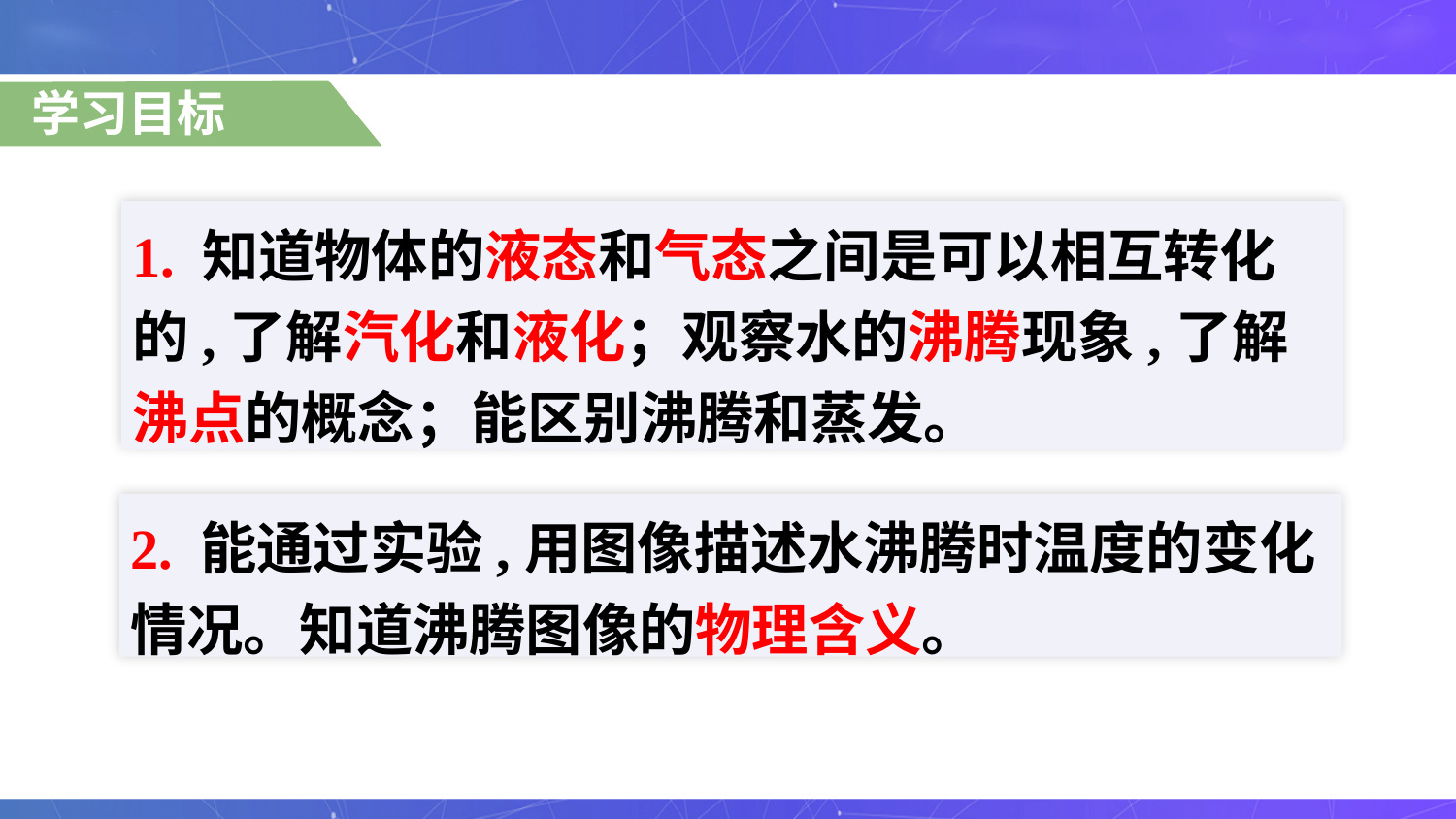

学习目标

1. 知道物体的液态和气态之间是可以相互转化的,了解汽化和液化；观察水的沸腾现象,了解沸点的概念；能区别沸腾和蒸发。

2. 能通过实验,用图像描述水沸腾时温度的变化情况。知道沸腾图像的物理含义。